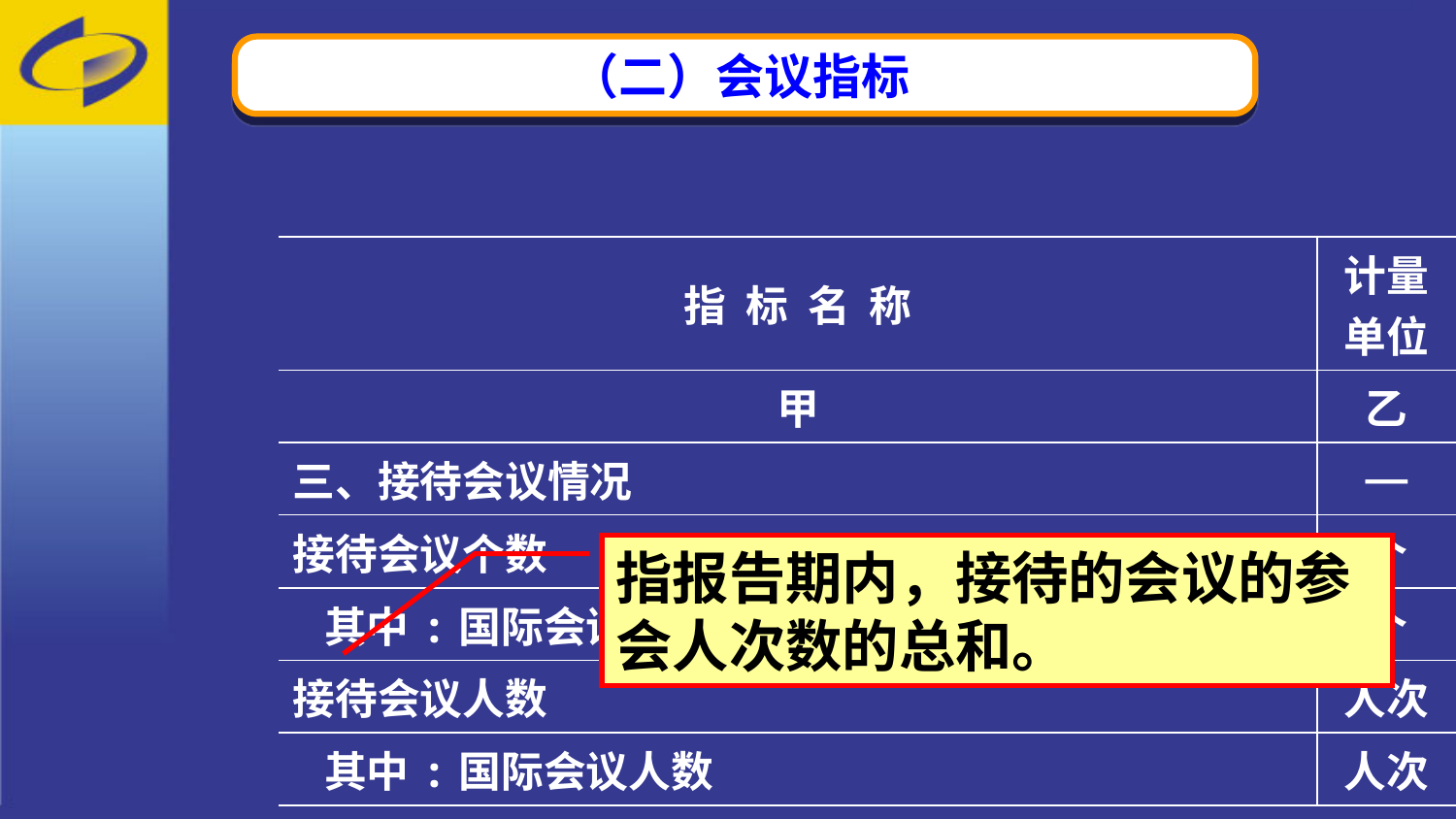

（二）会议指标

| 指 标 名 称 | 计量单位 |
| --- | --- |
| 甲 | 乙 |
| 三、接待会议情况 | — |
| 接待会议个数 | 个 |
| 其中:国际会议个数 | 个 |
| 接待会议人数 | 人次 |
| 其中:国际会议人数 | 人次 |
指报告期内，接待的会议的参会人次数的总和。